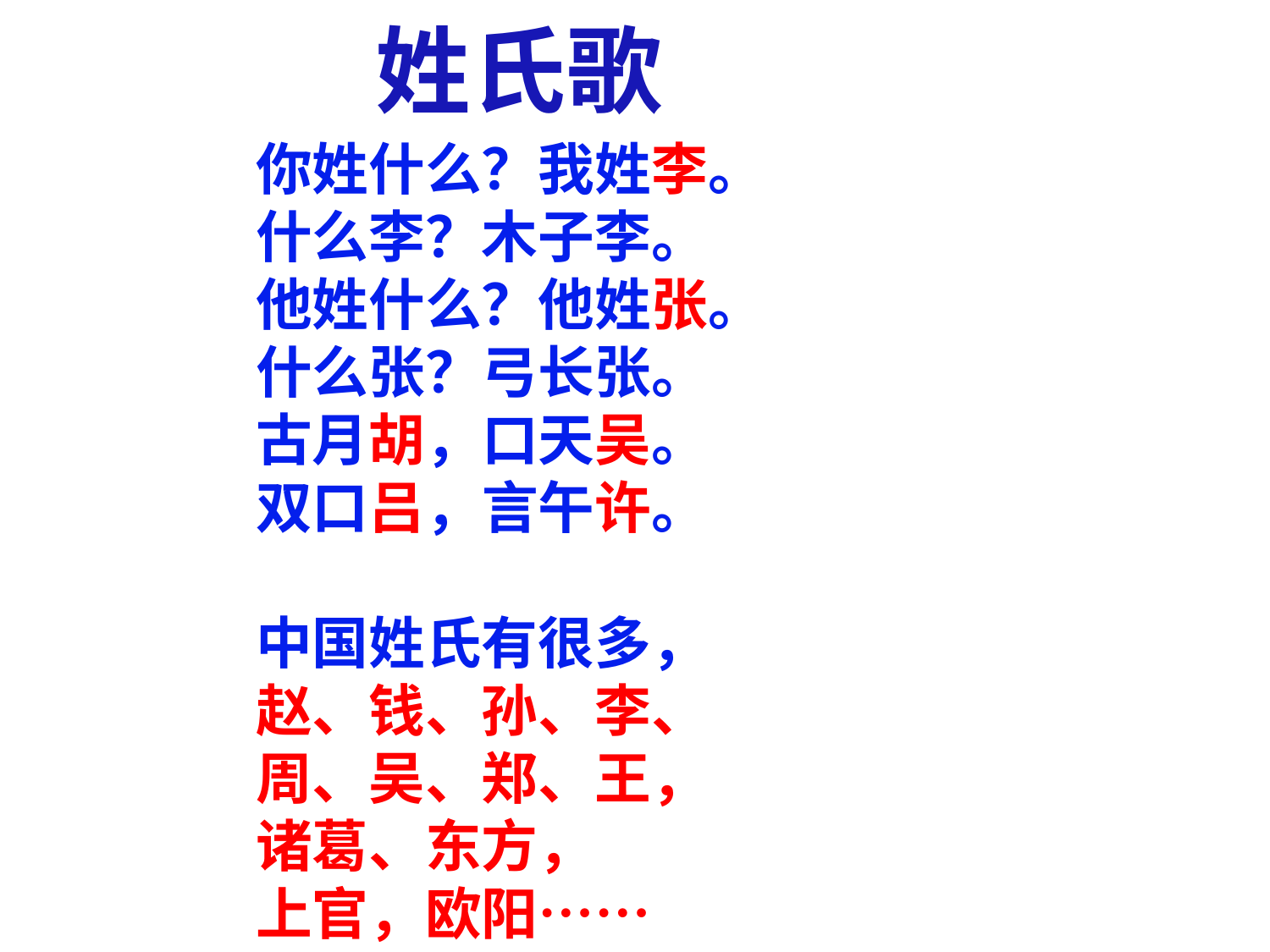

姓氏歌
你姓什么？我姓李。
什么李？木子李。
他姓什么？他姓张。
什么张？弓长张。
古月胡，口天吴。
双口吕，言午许。

中国姓氏有很多，
赵、钱、孙、李、
周、吴、郑、王，
诸葛、东方，
上官，欧阳……